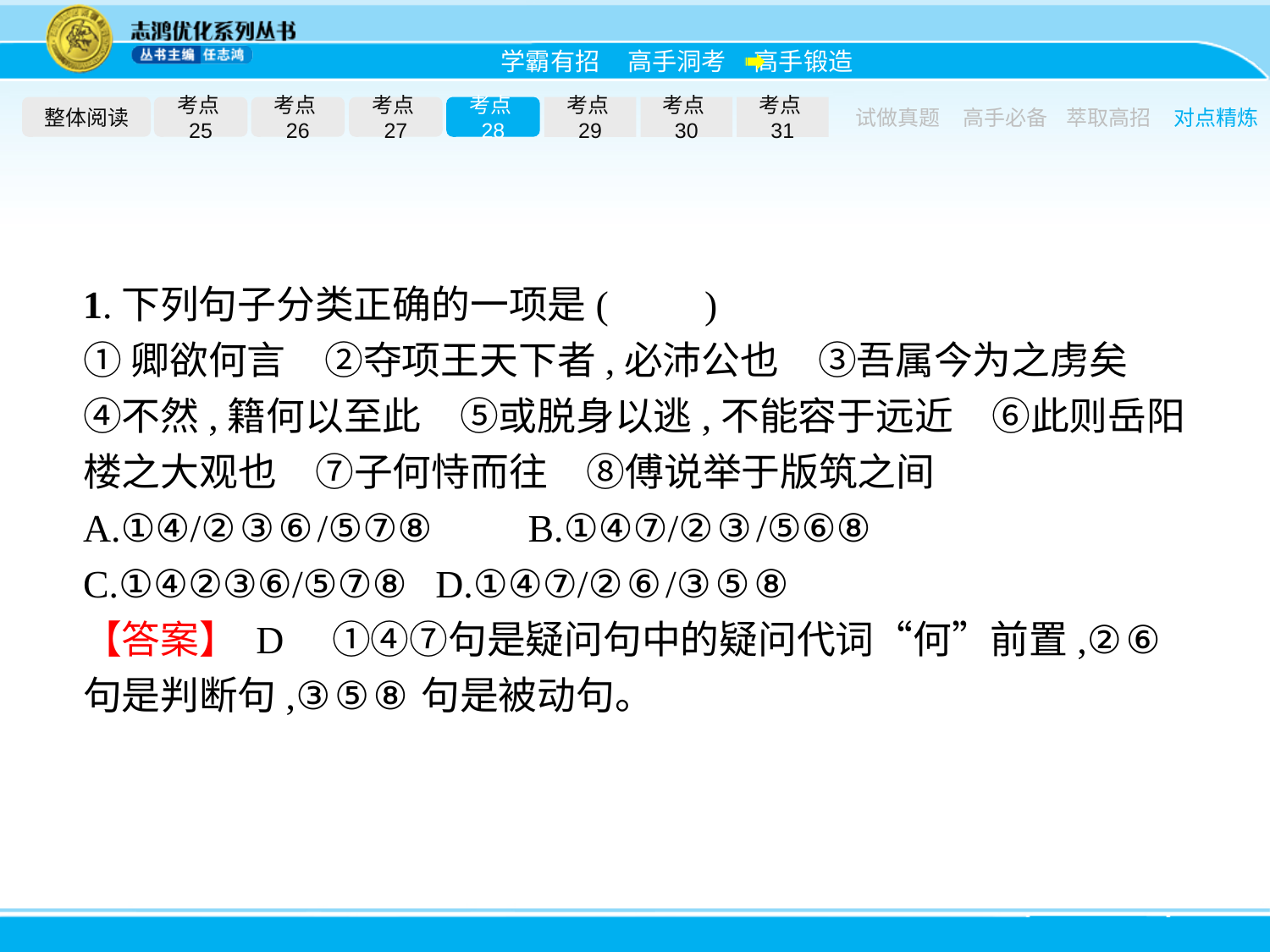

整体阅读
考点25
考点26
考点27
考点28
考点29
考点30
考点31
试做真题
高手必备
萃取高招
对点精炼
1.下列句子分类正确的一项是(　　)
①卿欲何言　②夺项王天下者,必沛公也　③吾属今为之虏矣　④不然,籍何以至此　⑤或脱身以逃,不能容于远近　⑥此则岳阳楼之大观也　⑦子何恃而往　⑧傅说举于版筑之间
A.①④/②③⑥/⑤⑦⑧　　B.①④⑦/②③/⑤⑥⑧
C.①④②③⑥/⑤⑦⑧	D.①④⑦/②⑥/③⑤⑧
【答案】 D　①④⑦句是疑问句中的疑问代词“何”前置,②⑥句是判断句,③⑤⑧句是被动句。